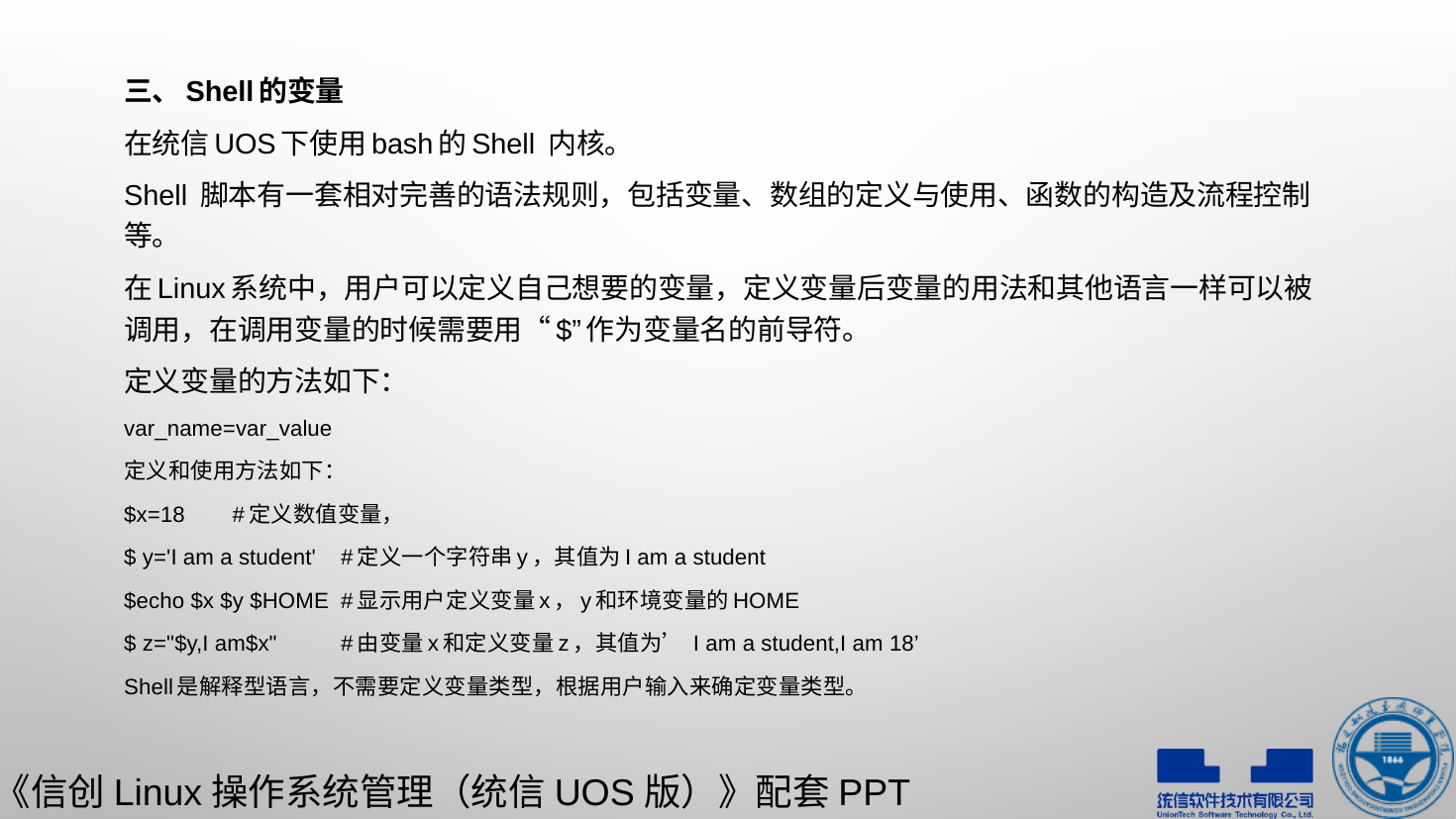

三、Shell的变量
在统信UOS下使用bash的Shell 内核。
Shell 脚本有一套相对完善的语法规则，包括变量、数组的定义与使用、函数的构造及流程控制等。
在Linux系统中，用户可以定义自己想要的变量，定义变量后变量的用法和其他语言一样可以被调用，在调用变量的时候需要用“$”作为变量名的前导符。
定义变量的方法如下：
var_name=var_value
定义和使用方法如下：
$x=18					#定义数值变量，
$ y='I am a student'			#定义一个字符串y，其值为I am a student
$echo $x $y $HOME		#显示用户定义变量x，y和环境变量的HOME
$ z="$y,I am$x"			#由变量x和定义变量z，其值为’ I am a student,I am 18’
Shell是解释型语言，不需要定义变量类型，根据用户输入来确定变量类型。